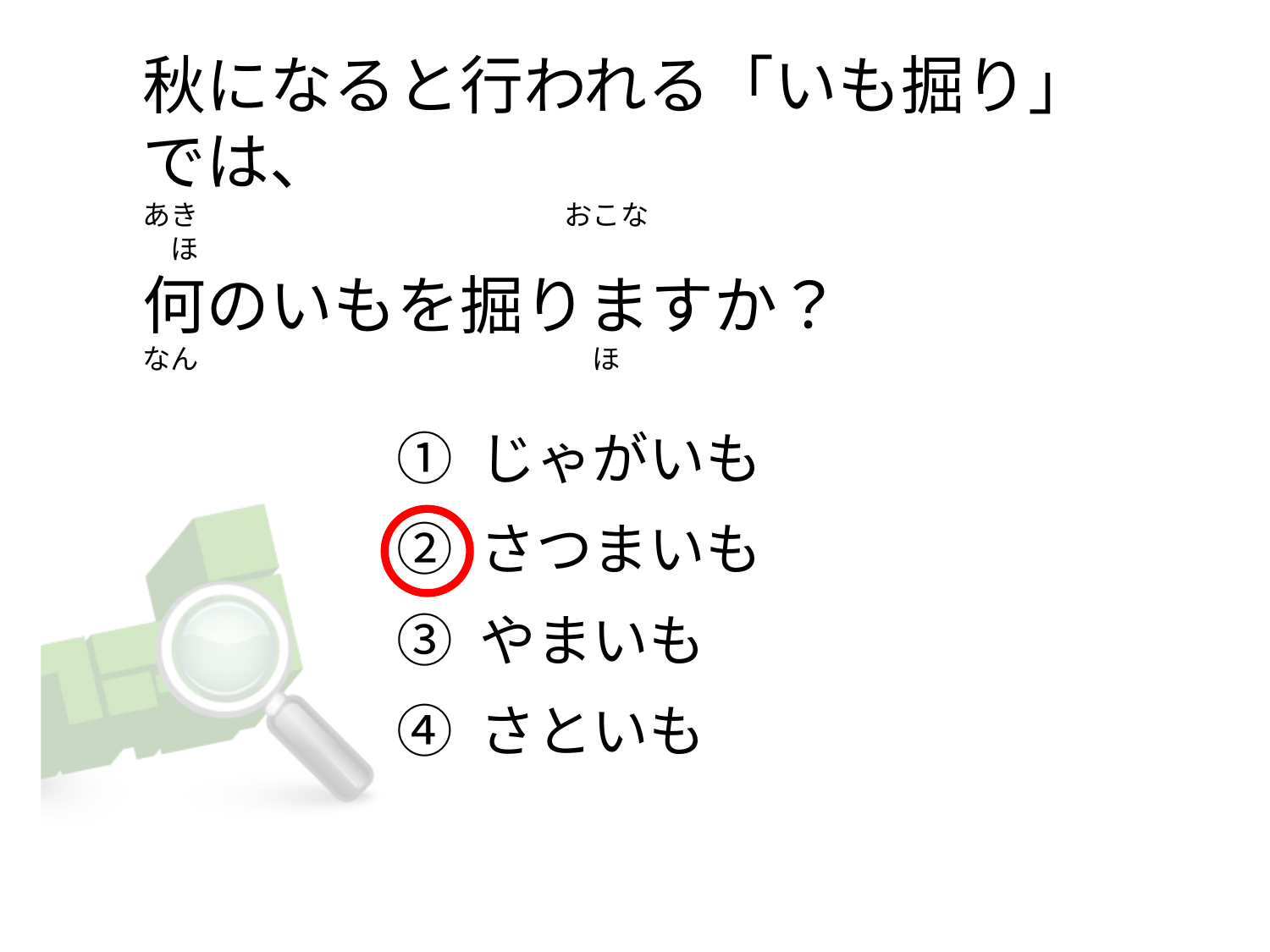

# 秋になると行われる「いも掘り」では、 あき　　　　　　　　　　　　　おこな　　　　　　　　　　　　　　　　　ほ 何のいもを掘りますか？ なん　　　　　　　　　　　　　　ほ
① じゃがいも
② さつまいも
③ やまいも
④ さといも